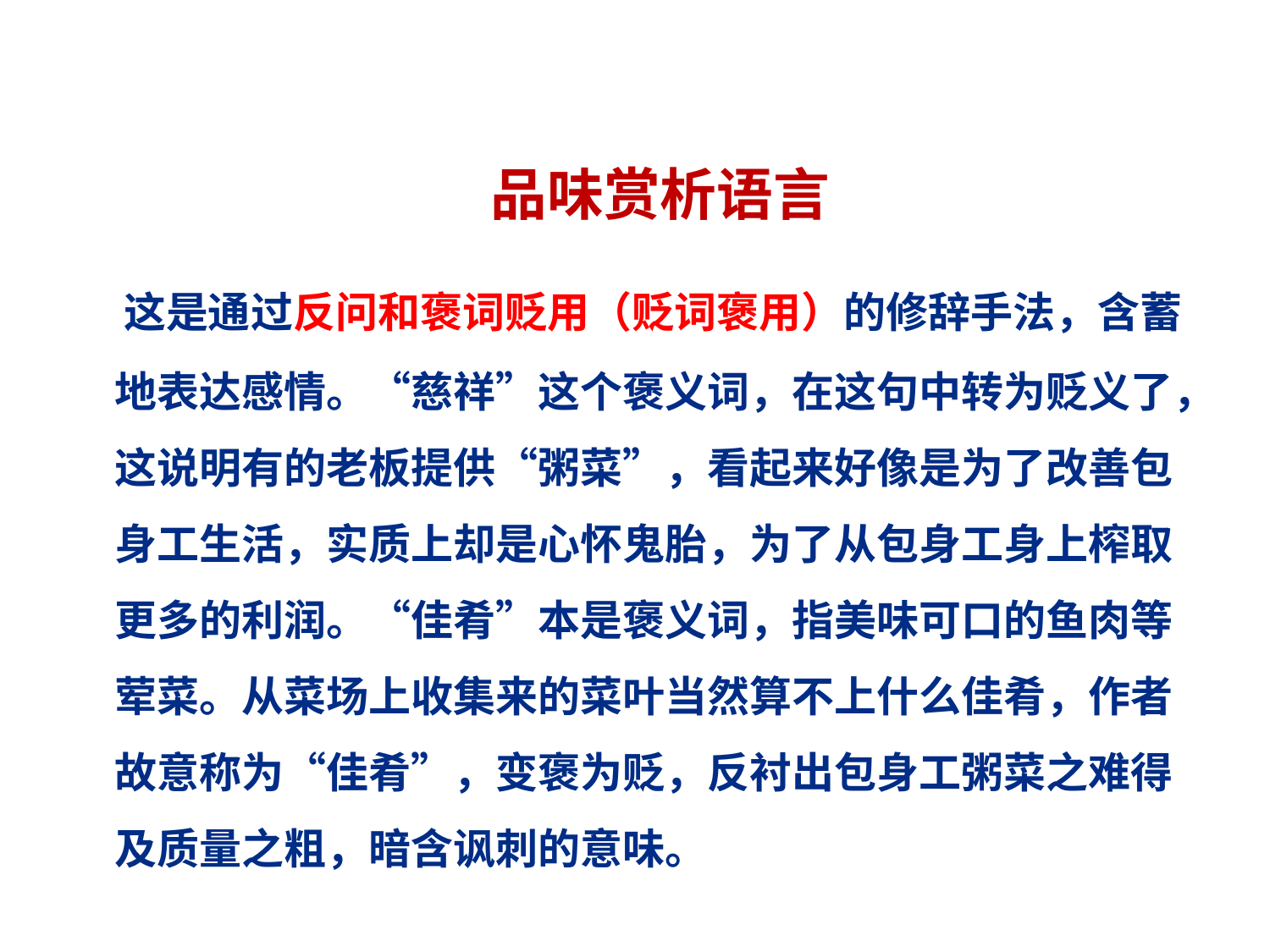

# 品味赏析语言
      这是通过反问和褒词贬用（贬词褒用）的修辞手法，含蓄地表达感情。“慈祥”这个褒义词，在这句中转为贬义了，这说明有的老板提供“粥菜”，看起来好像是为了改善包身工生活，实质上却是心怀鬼胎，为了从包身工身上榨取更多的利润。“佳肴”本是褒义词，指美味可口的鱼肉等荤菜。从菜场上收集来的菜叶当然算不上什么佳肴，作者故意称为“佳肴”，变褒为贬，反衬出包身工粥菜之难得及质量之粗，暗含讽刺的意味。